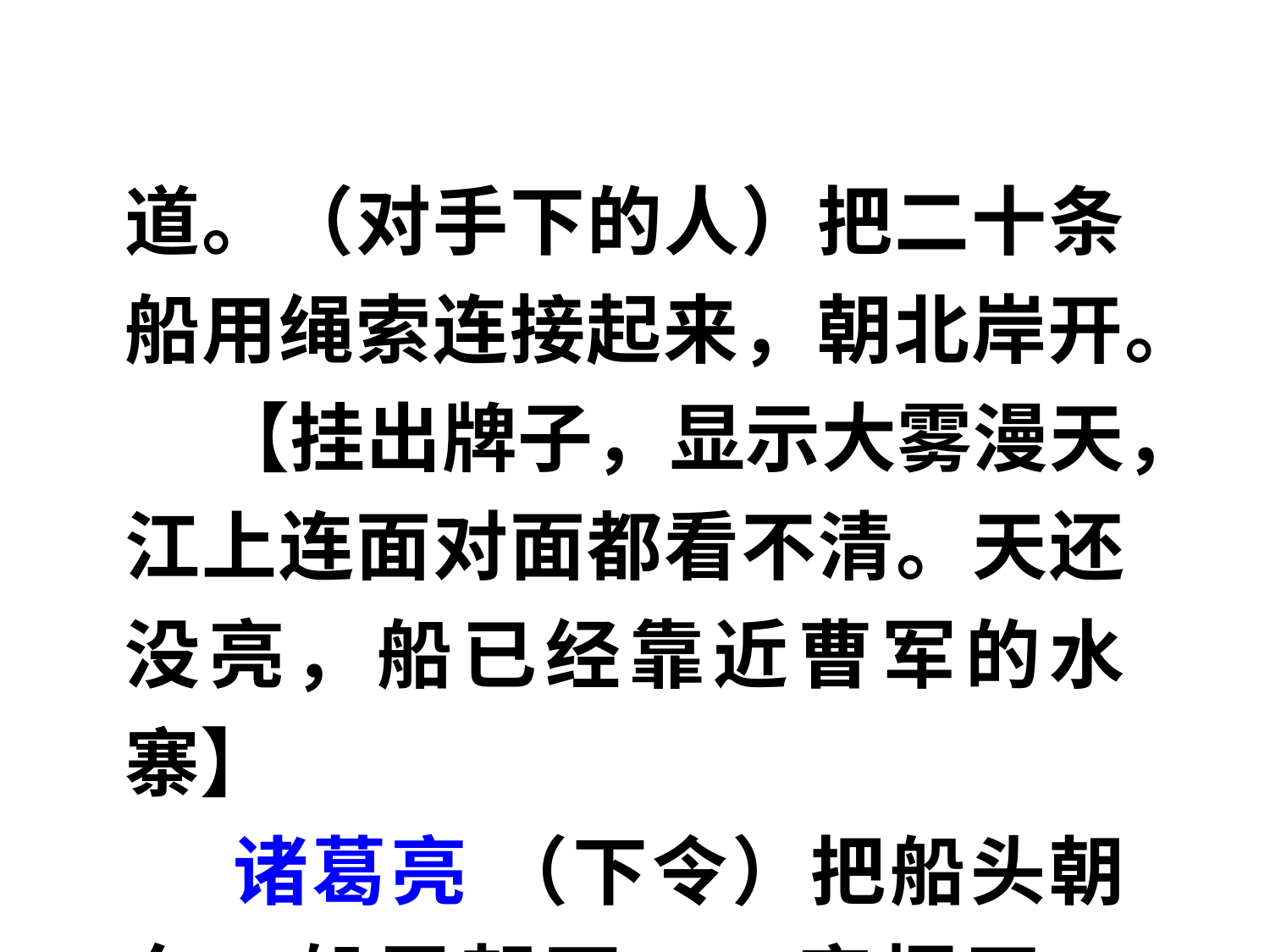

道。（对手下的人）把二十条船用绳索连接起来，朝北岸开。
    【挂出牌子，显示大雾漫天，江上连面对面都看不清。天还没亮，船已经靠近曹军的水寨】
    诸葛亮 （下令）把船头朝东，船尾朝西，一字摆开。（大声喊）军士，擂